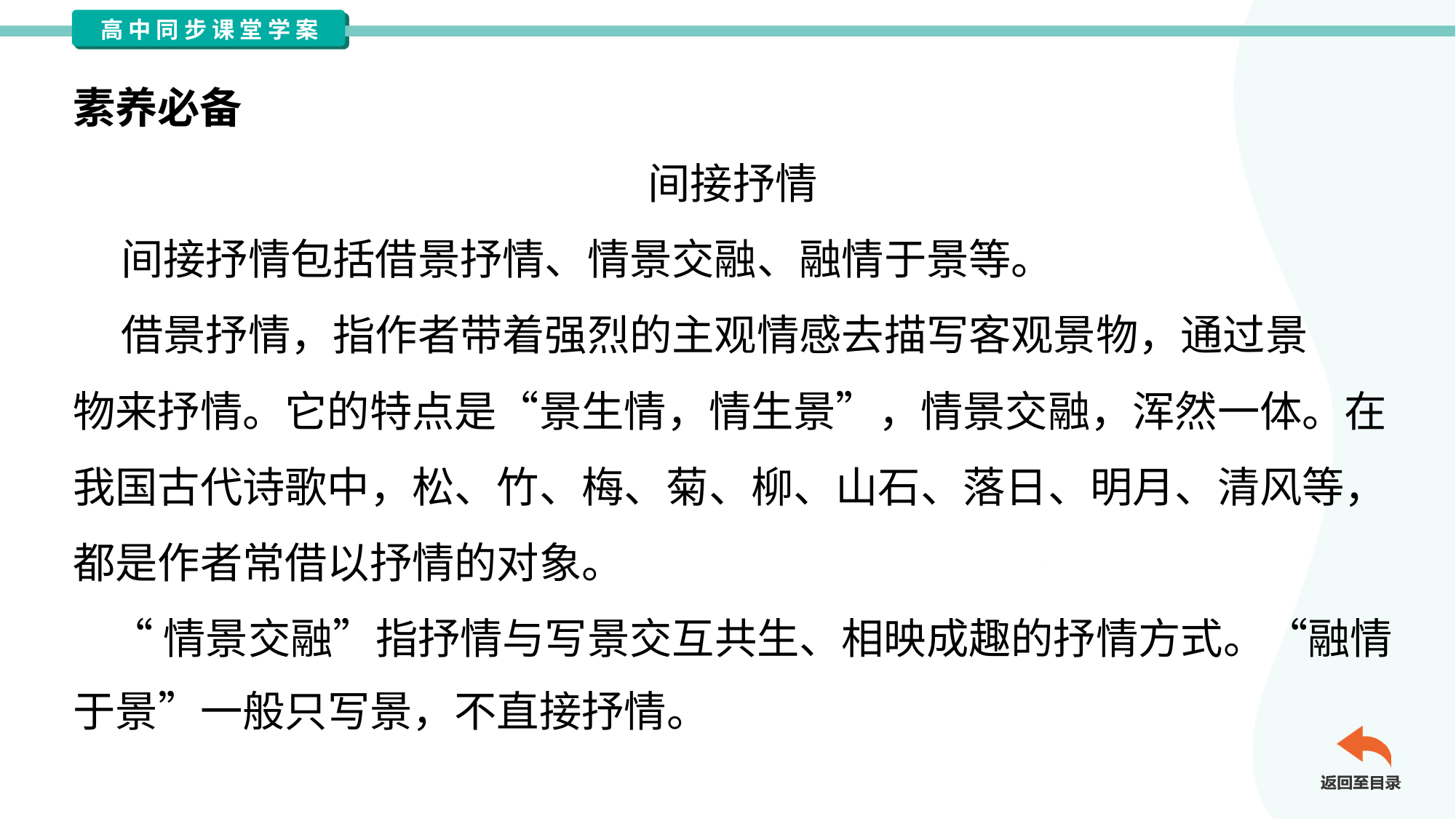

素养必备
间接抒情
    间接抒情包括借景抒情、情景交融、融情于景等。
    借景抒情，指作者带着强烈的主观情感去描写客观景物，通过景
物来抒情。它的特点是“景生情，情生景”，情景交融，浑然一体。在
我国古代诗歌中，松、竹、梅、菊、柳、山石、落日、明月、清风等，
都是作者常借以抒情的对象。
    “情景交融”指抒情与写景交互共生、相映成趣的抒情方式。“融情
于景”一般只写景，不直接抒情。